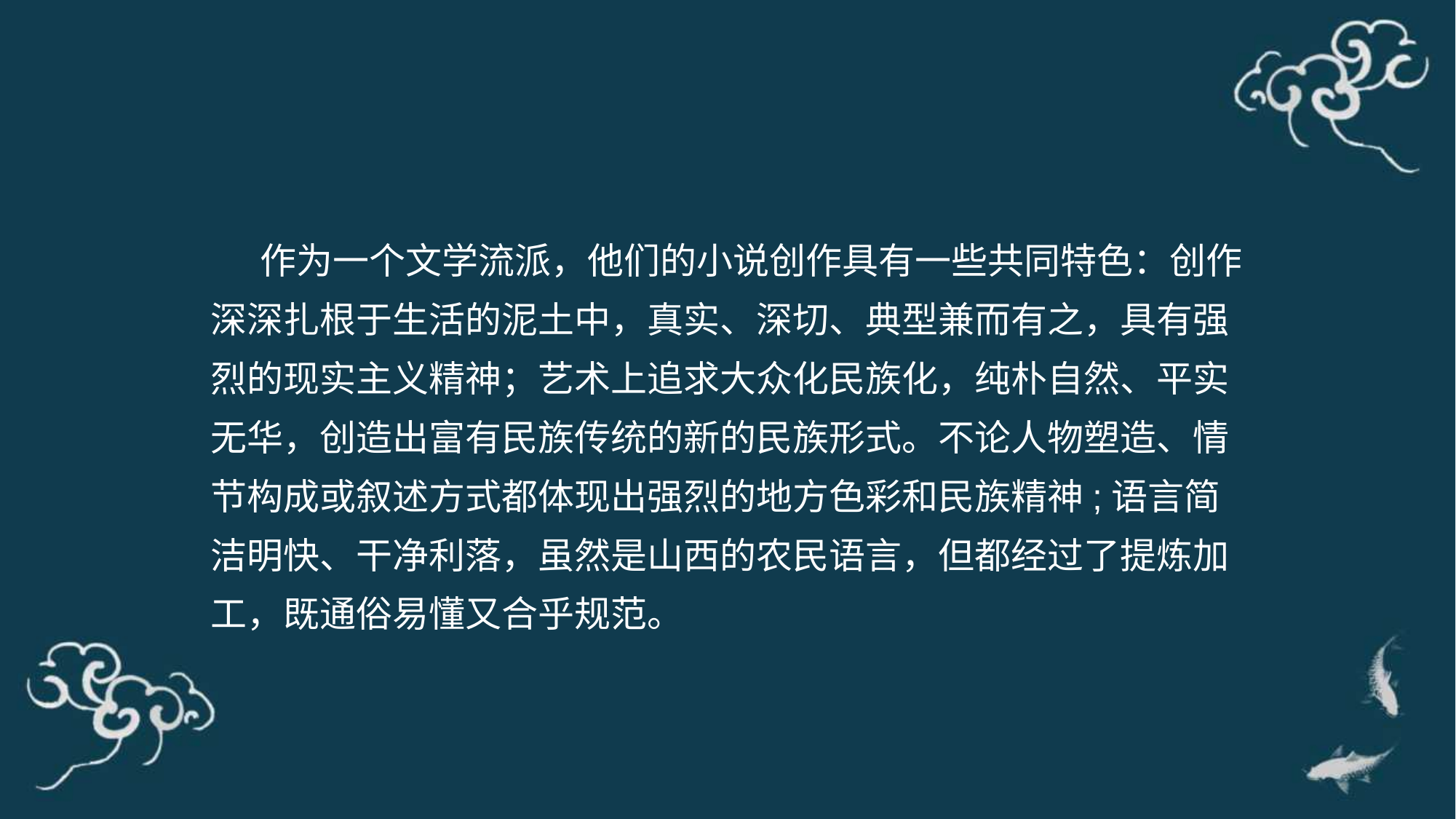

作为一个文学流派，他们的小说创作具有一些共同特色：创作深深扎根于生活的泥土中，真实、深切、典型兼而有之，具有强烈的现实主义精神；艺术上追求大众化民族化，纯朴自然、平实无华，创造出富有民族传统的新的民族形式。不论人物塑造、情节构成或叙述方式都体现出强烈的地方色彩和民族精神;语言简洁明快、干净利落，虽然是山西的农民语言，但都经过了提炼加工，既通俗易懂又合乎规范。